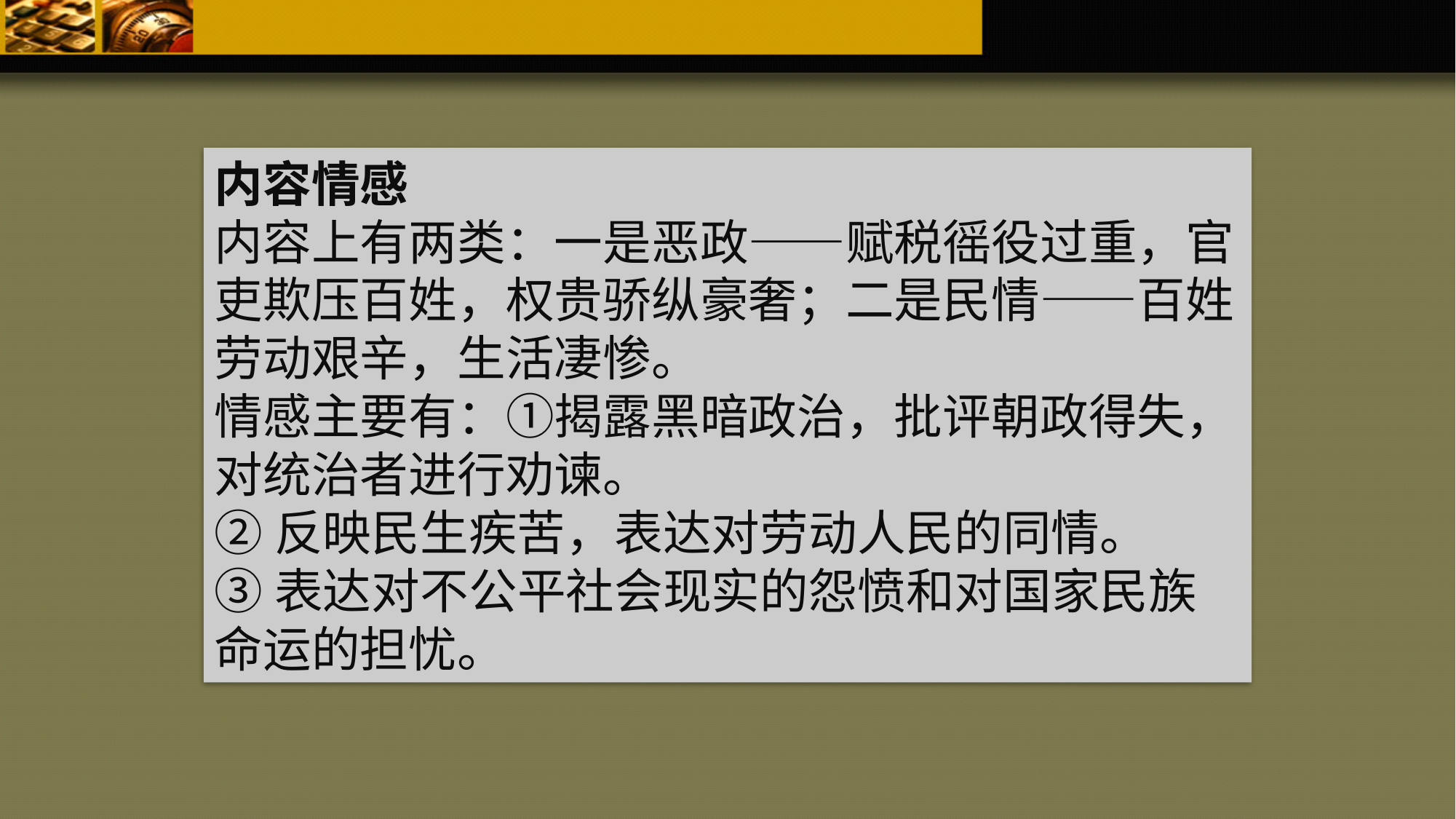

内容情感
内容上有两类：一是恶政——赋税徭役过重，官吏欺压百姓，权贵骄纵豪奢；二是民情——百姓劳动艰辛，生活凄惨。
情感主要有：①揭露黑暗政治，批评朝政得失，对统治者进行劝谏。
②反映民生疾苦，表达对劳动人民的同情。
③表达对不公平社会现实的怨愤和对国家民族命运的担忧。